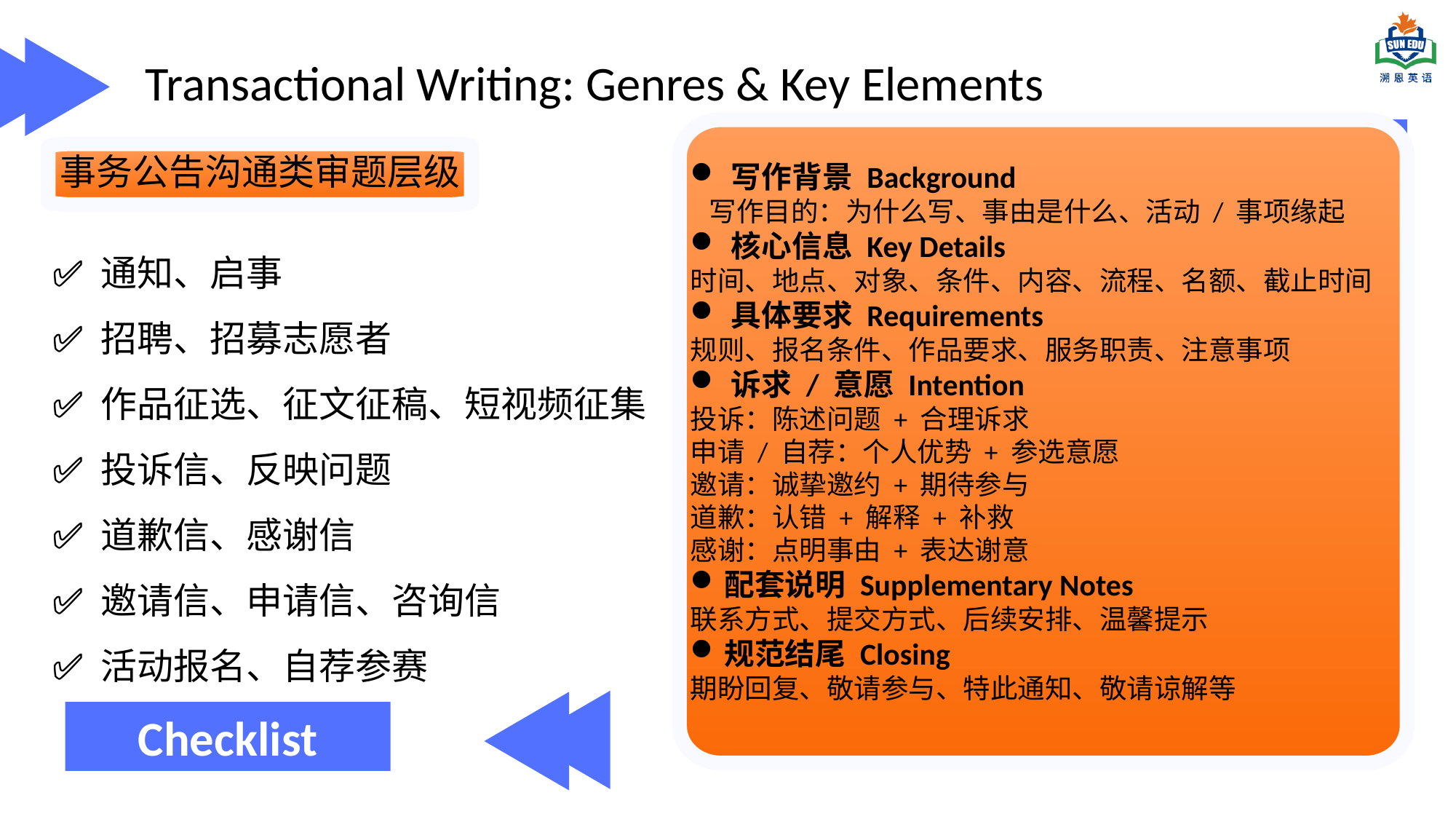

Transactional Writing: Genres & Key Elements

写作背景 Background
  写作目的：为什么写、事由是什么、活动 / 事项缘起
核心信息 Key Details
时间、地点、对象、条件、内容、流程、名额、截止时间
具体要求 Requirements
规则、报名条件、作品要求、服务职责、注意事项
诉求 / 意愿 Intention
投诉：陈述问题 + 合理诉求
申请 / 自荐：个人优势 + 参选意愿
邀请：诚挚邀约 + 期待参与
道歉：认错 + 解释 + 补救
感谢：点明事由 + 表达谢意
配套说明 Supplementary Notes
联系方式、提交方式、后续安排、温馨提示
规范结尾 Closing
期盼回复、敬请参与、特此通知、敬请谅解等

Key mindset
事务公告沟通类审题层级

✅ 通知、启事
✅ 招聘、招募志愿者
✅ 作品征选、征文征稿、短视频征集
✅ 投诉信、反映问题
✅ 道歉信、感谢信
✅ 邀请信、申请信、咨询信
✅ 活动报名、自荐参赛

Checklist